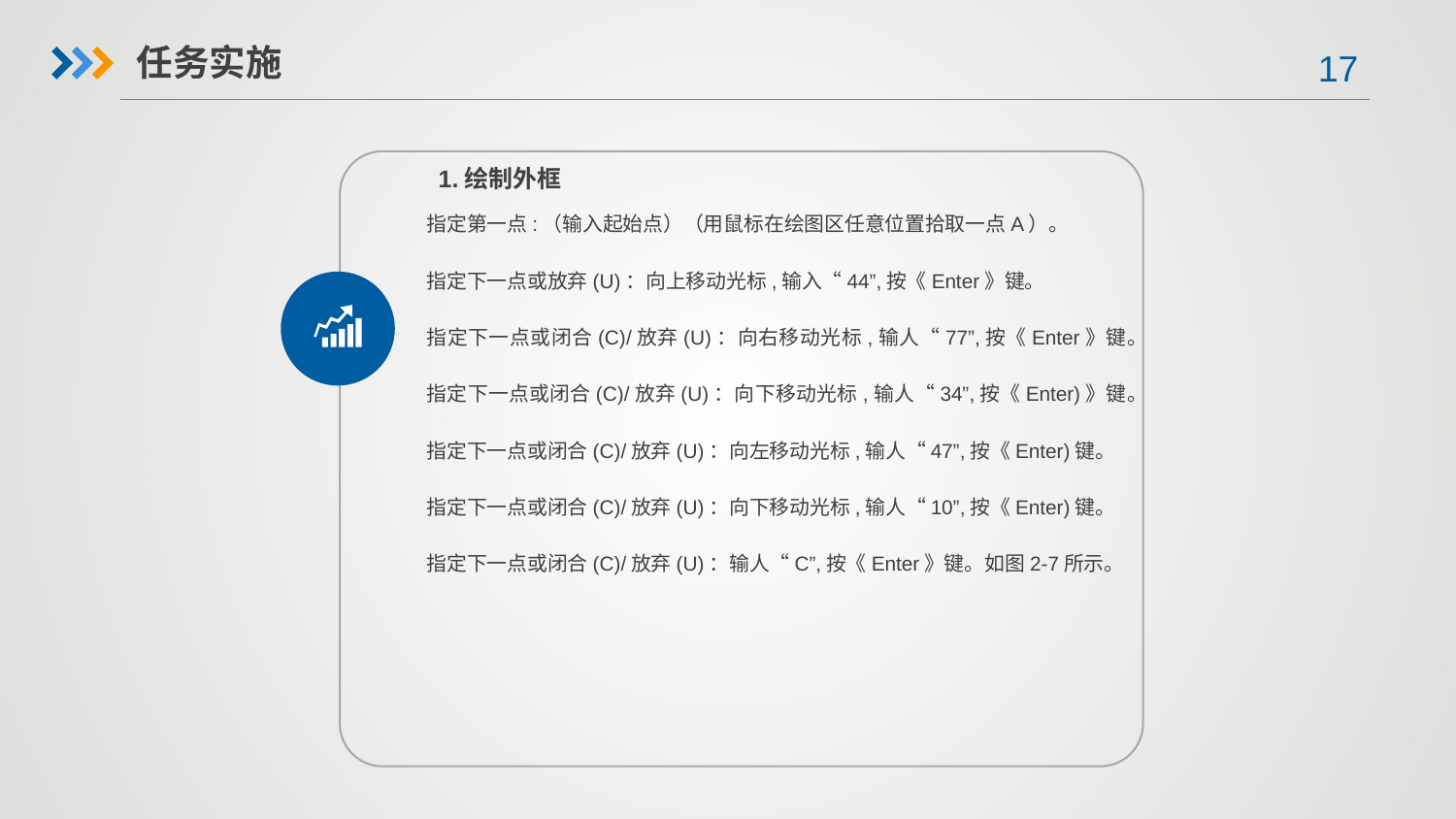

任务实施
1.绘制外框

指定第一点:（输入起始点）（用鼠标在绘图区任意位置拾取一点A）。
指定下一点或放弃(U)：向上移动光标,输入“44”,按《Enter》键。
指定下一点或闭合(C)/放弃(U)：向右移动光标,输人“77”,按《Enter》键。
指定下一点或闭合(C)/放弃(U)：向下移动光标,输人“34”,按《Enter)》键。
指定下一点或闭合(C)/放弃(U)：向左移动光标,输人“47”,按《Enter)键。
指定下一点或闭合(C)/放弃(U)：向下移动光标,输人“10”,按《Enter)键。
指定下一点或闭合(C)/放弃(U)：输人“C”,按《Enter》键。如图2-7所示。